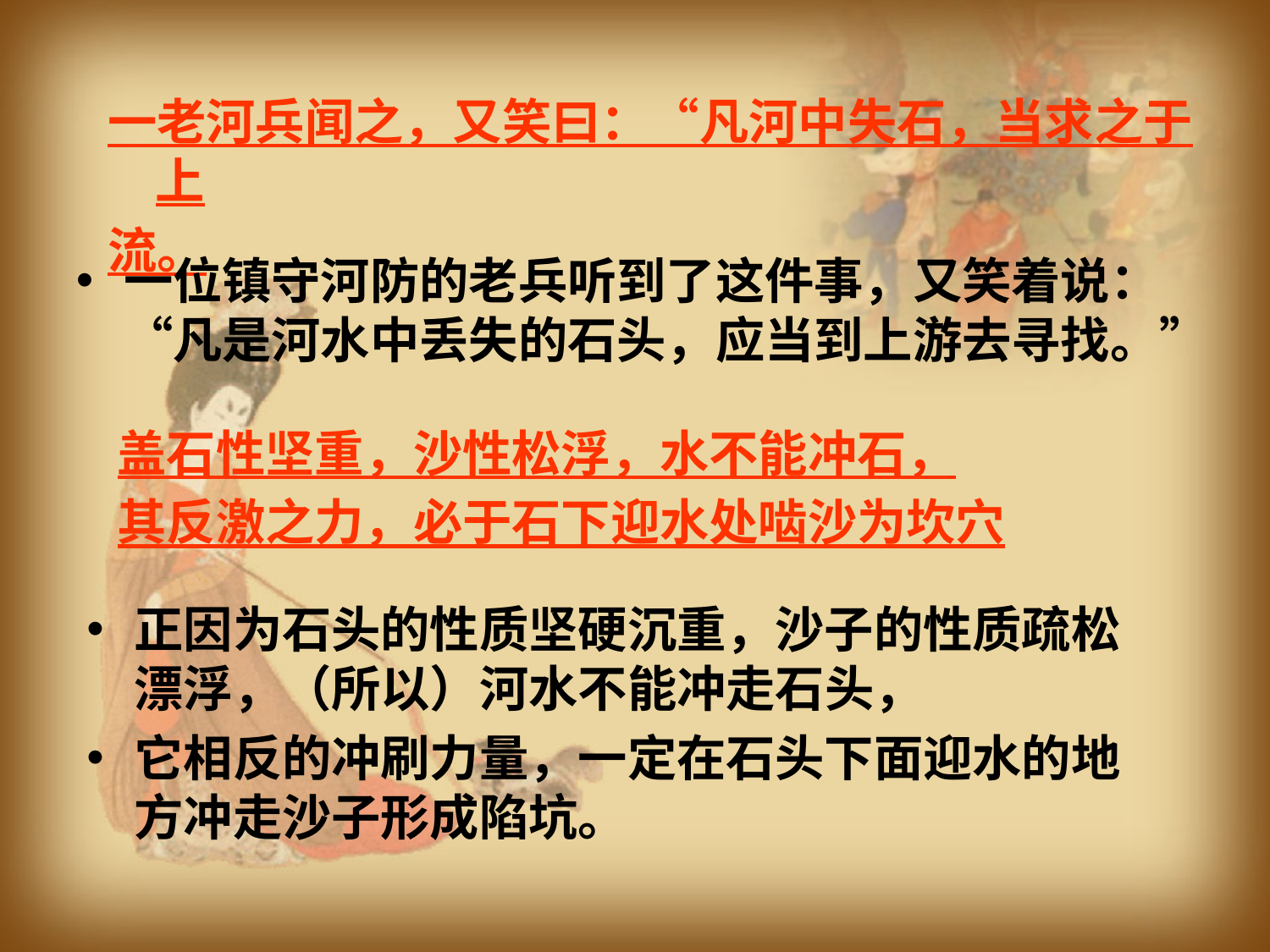

一老河兵闻之，又笑曰：“凡河中失石，当求之于上
流。
一位镇守河防的老兵听到了这件事，又笑着说：“凡是河水中丢失的石头，应当到上游去寻找。”
盖石性坚重，沙性松浮，水不能冲石，
其反激之力，必于石下迎水处啮沙为坎穴
正因为石头的性质坚硬沉重，沙子的性质疏松漂浮，（所以）河水不能冲走石头，
它相反的冲刷力量，一定在石头下面迎水的地方冲走沙子形成陷坑。